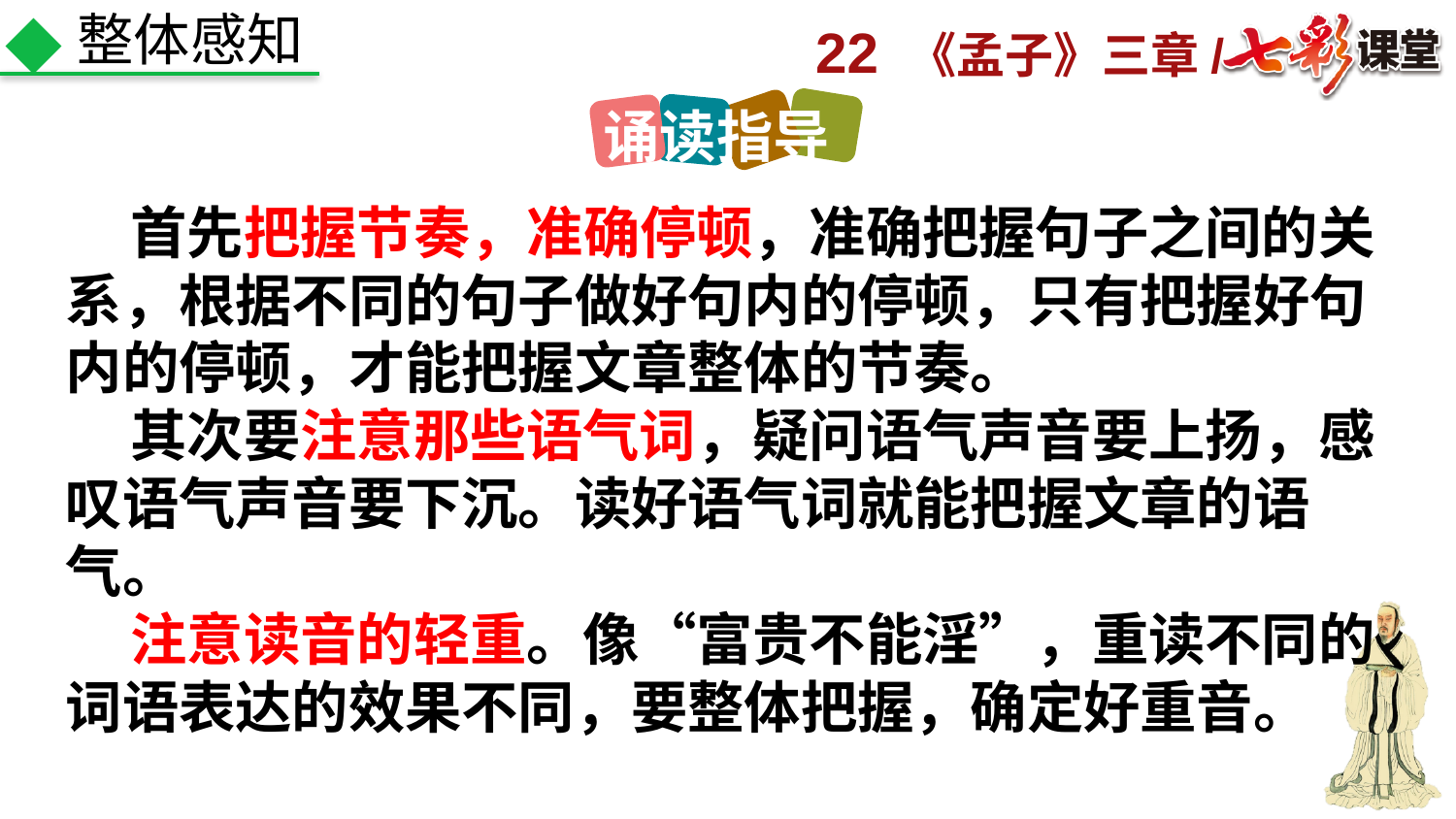

整体感知

诵读指导

    首先把握节奏，准确停顿，准确把握句子之间的关系，根据不同的句子做好句内的停顿，只有把握好句内的停顿，才能把握文章整体的节奏。
    其次要注意那些语气词，疑问语气声音要上扬，感叹语气声音要下沉。读好语气词就能把握文章的语气。
    注意读音的轻重。像“富贵不能淫”，重读不同的词语表达的效果不同，要整体把握，确定好重音。